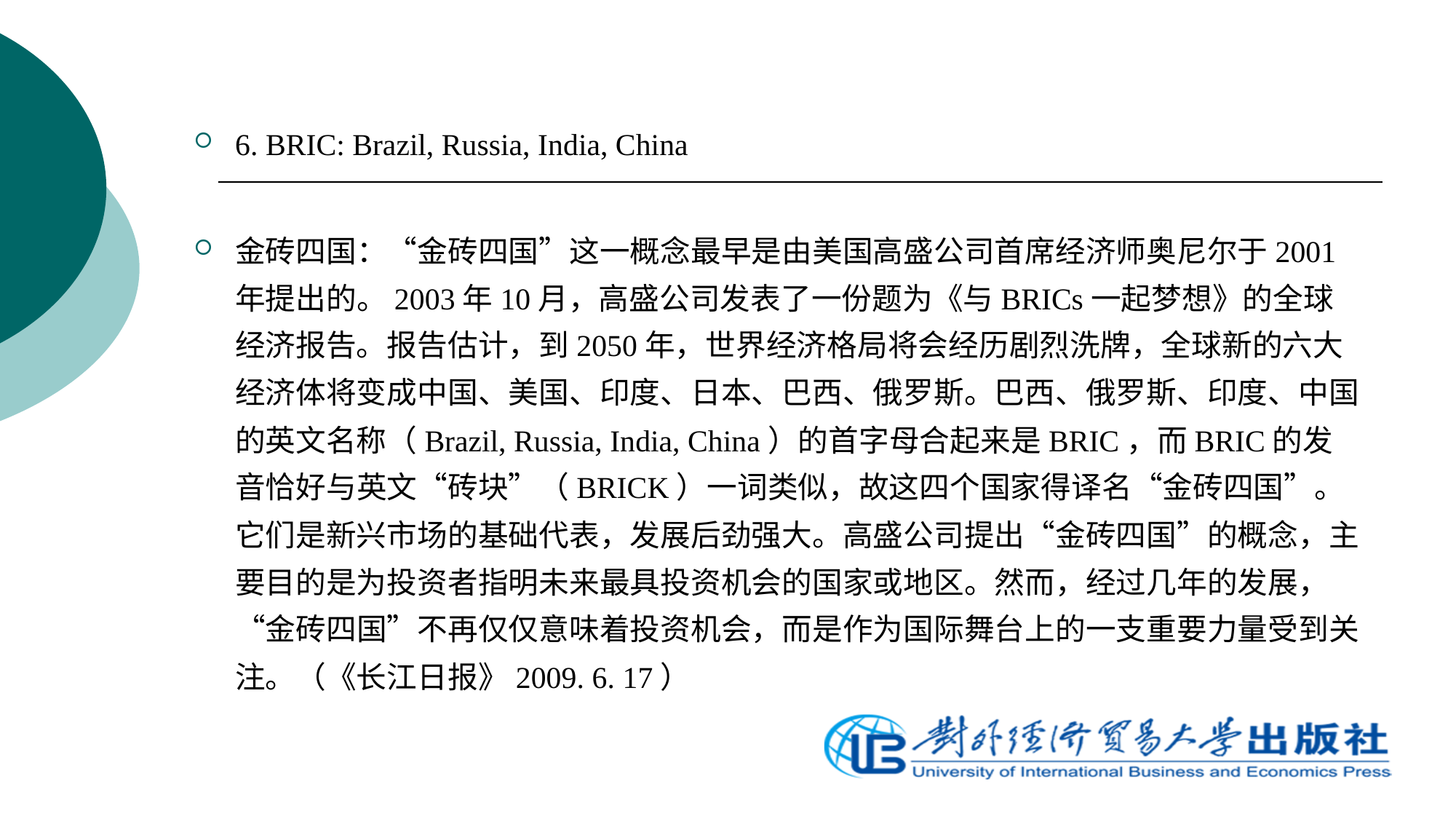

6. BRIC: Brazil, Russia, India, China

金砖四国：“金砖四国”这一概念最早是由美国高盛公司首席经济师奥尼尔于2001年提出的。2003年10月，高盛公司发表了一份题为《与BRICs一起梦想》的全球经济报告。报告估计，到2050年，世界经济格局将会经历剧烈洗牌，全球新的六大经济体将变成中国、美国、印度、日本、巴西、俄罗斯。巴西、俄罗斯、印度、中国的英文名称（Brazil, Russia, India, China）的首字母合起来是BRIC，而BRIC的发音恰好与英文“砖块”（BRICK）一词类似，故这四个国家得译名“金砖四国”。它们是新兴市场的基础代表，发展后劲强大。高盛公司提出“金砖四国”的概念，主要目的是为投资者指明未来最具投资机会的国家或地区。然而，经过几年的发展，“金砖四国”不再仅仅意味着投资机会，而是作为国际舞台上的一支重要力量受到关注。（《长江日报》2009. 6. 17）